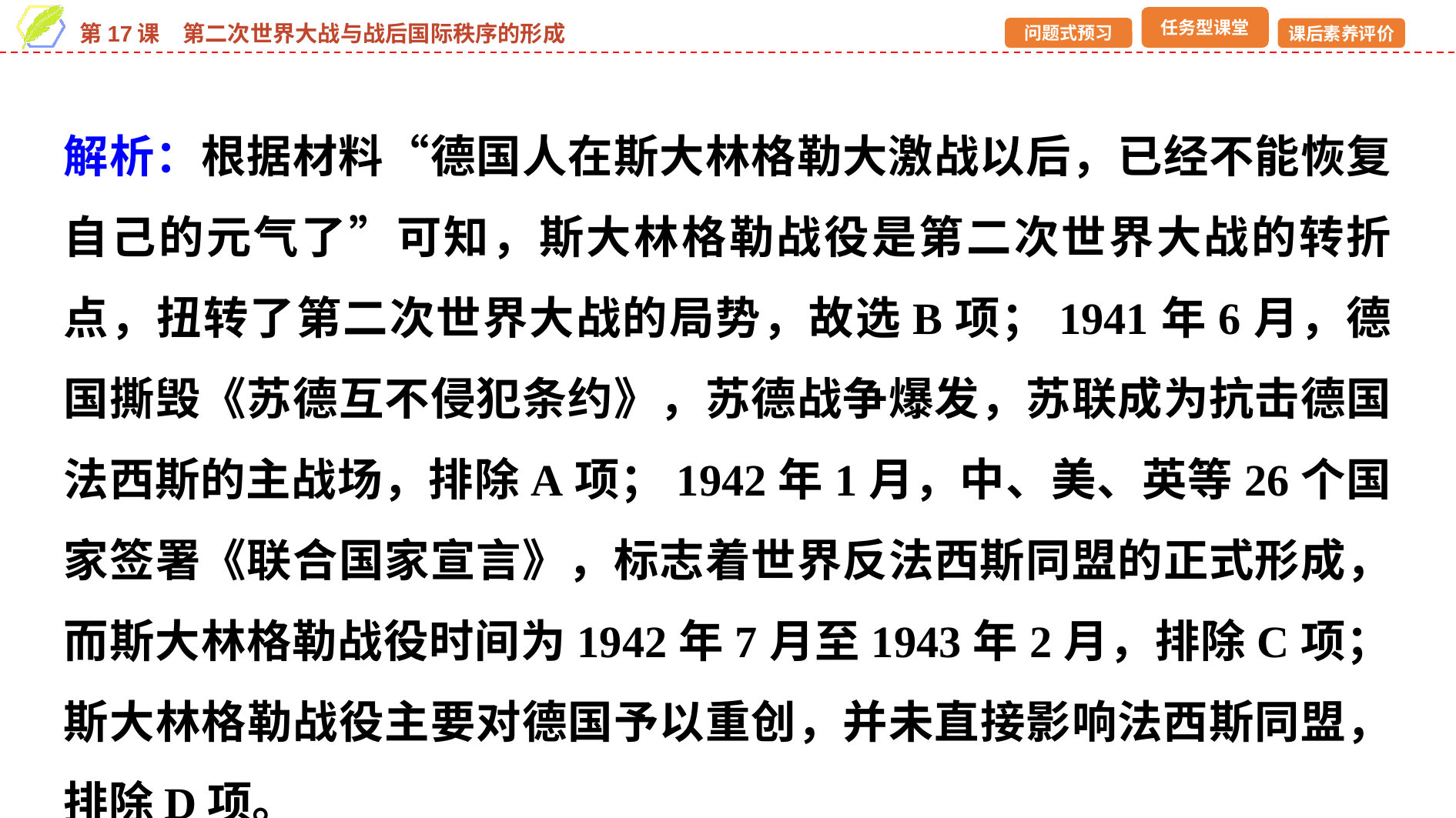

解析：根据材料“德国人在斯大林格勒大激战以后，已经不能恢复自己的元气了”可知，斯大林格勒战役是第二次世界大战的转折点，扭转了第二次世界大战的局势，故选B项；1941年6月，德国撕毁《苏德互不侵犯条约》，苏德战争爆发，苏联成为抗击德国法西斯的主战场，排除A项；1942年1月，中、美、英等26个国家签署《联合国家宣言》，标志着世界反法西斯同盟的正式形成，而斯大林格勒战役时间为1942年7月至1943年2月，排除C项；斯大林格勒战役主要对德国予以重创，并未直接影响法西斯同盟，排除D项。